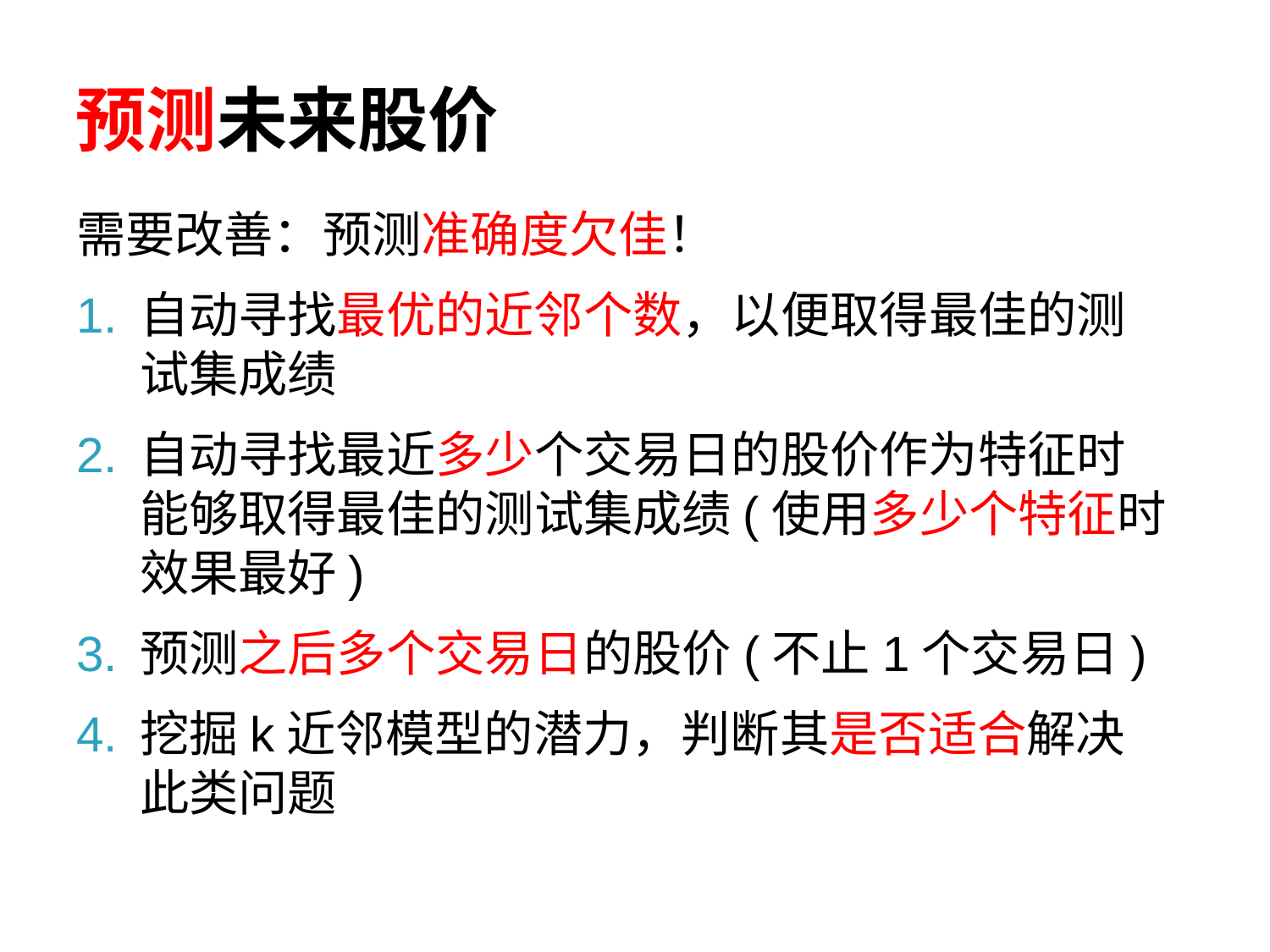

# 预测未来股价
需要改善：预测准确度欠佳！
自动寻找最优的近邻个数，以便取得最佳的测试集成绩
自动寻找最近多少个交易日的股价作为特征时能够取得最佳的测试集成绩(使用多少个特征时效果最好)
预测之后多个交易日的股价(不止1个交易日)
挖掘k近邻模型的潜力，判断其是否适合解决此类问题